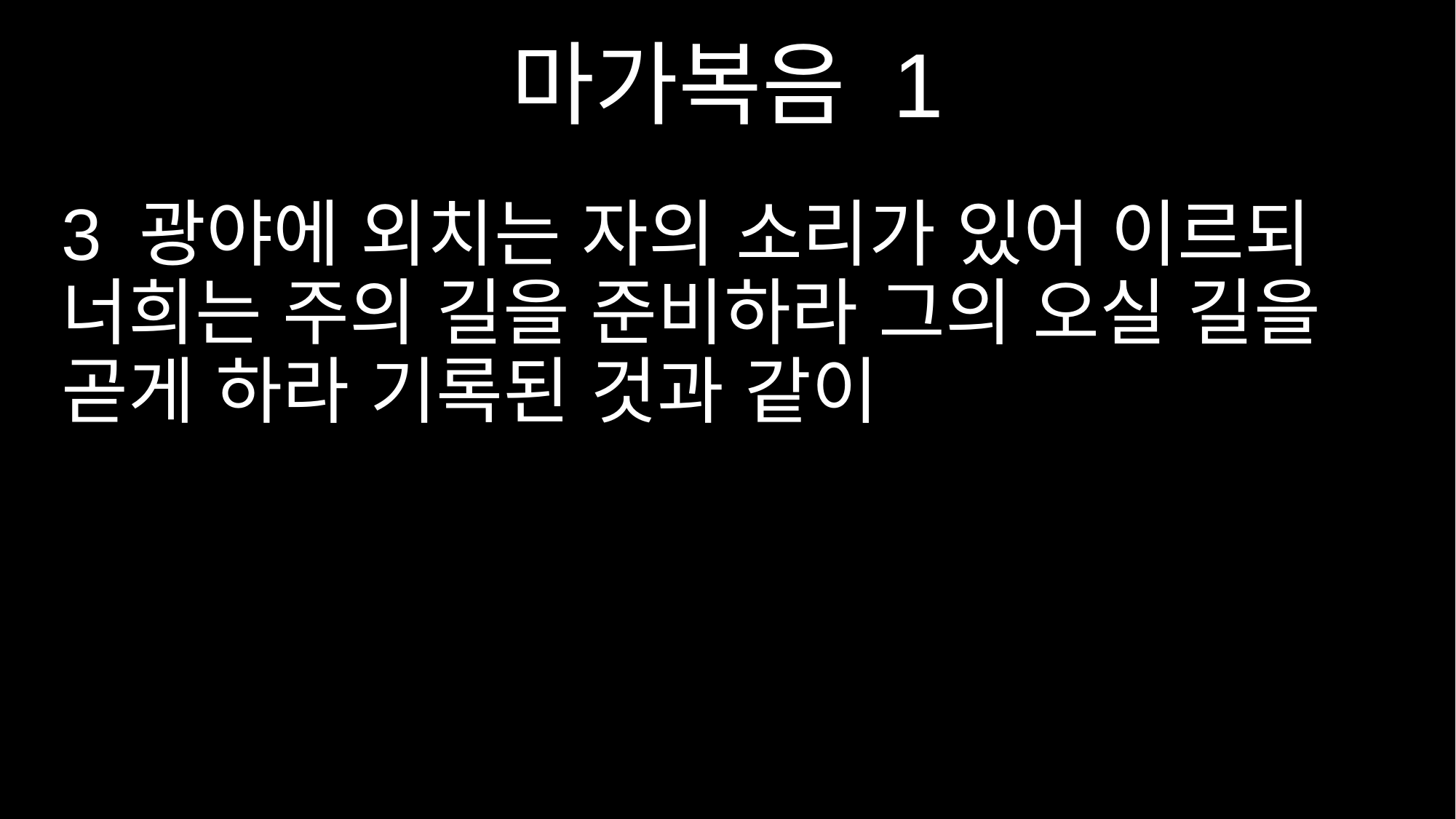

마가복음 1
3 광야에 외치는 자의 소리가 있어 이르되 너희는 주의 길을 준비하라 그의 오실 길을 곧게 하라 기록된 것과 같이